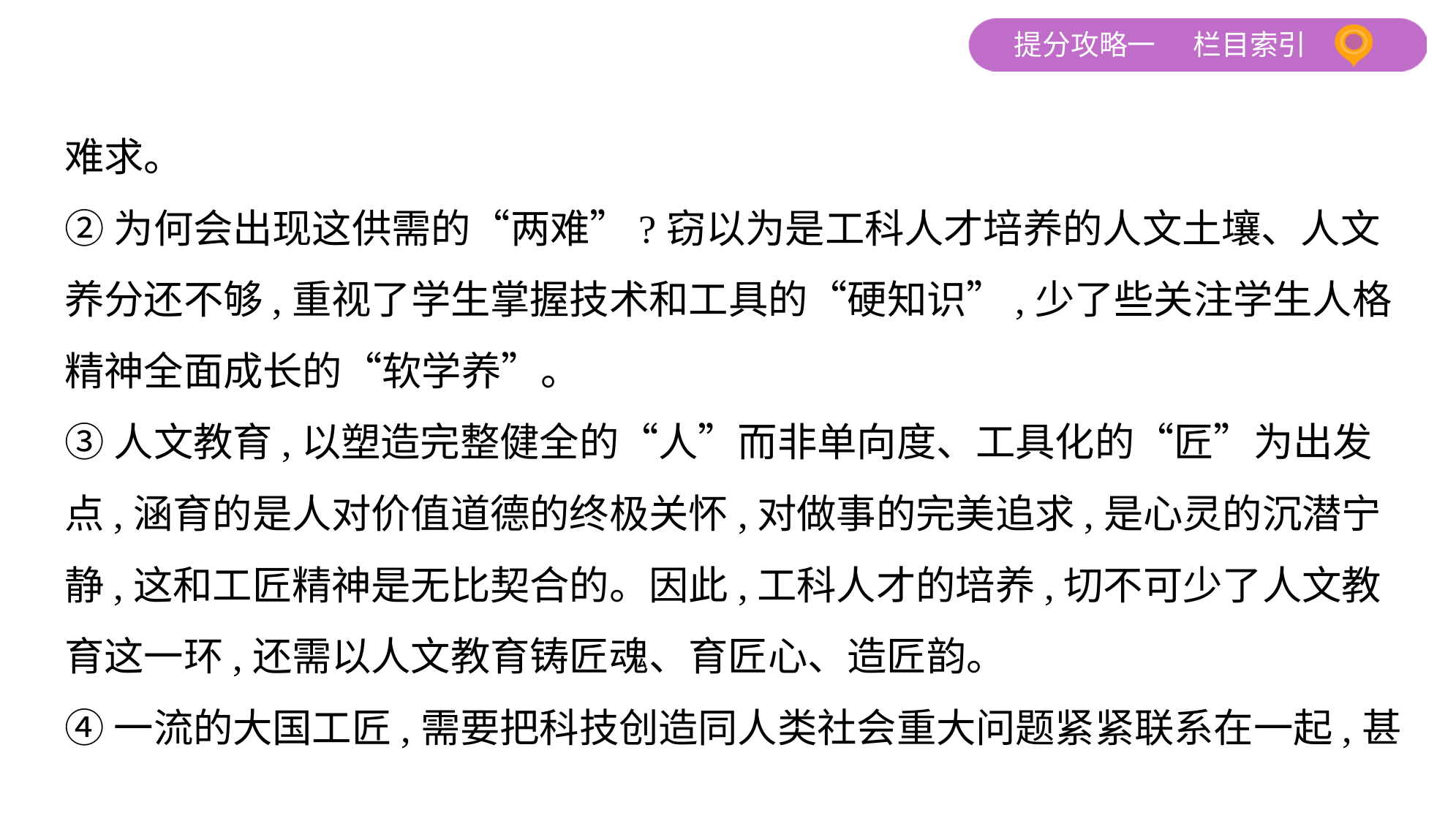

难求。
②为何会出现这供需的“两难”?窃以为是工科人才培养的人文土壤、人文
养分还不够,重视了学生掌握技术和工具的“硬知识”,少了些关注学生人格
精神全面成长的“软学养”。
③人文教育,以塑造完整健全的“人”而非单向度、工具化的“匠”为出发
点,涵育的是人对价值道德的终极关怀,对做事的完美追求,是心灵的沉潜宁
静,这和工匠精神是无比契合的。因此,工科人才的培养,切不可少了人文教
育这一环,还需以人文教育铸匠魂、育匠心、造匠韵。
④一流的大国工匠,需要把科技创造同人类社会重大问题紧紧联系在一起,甚